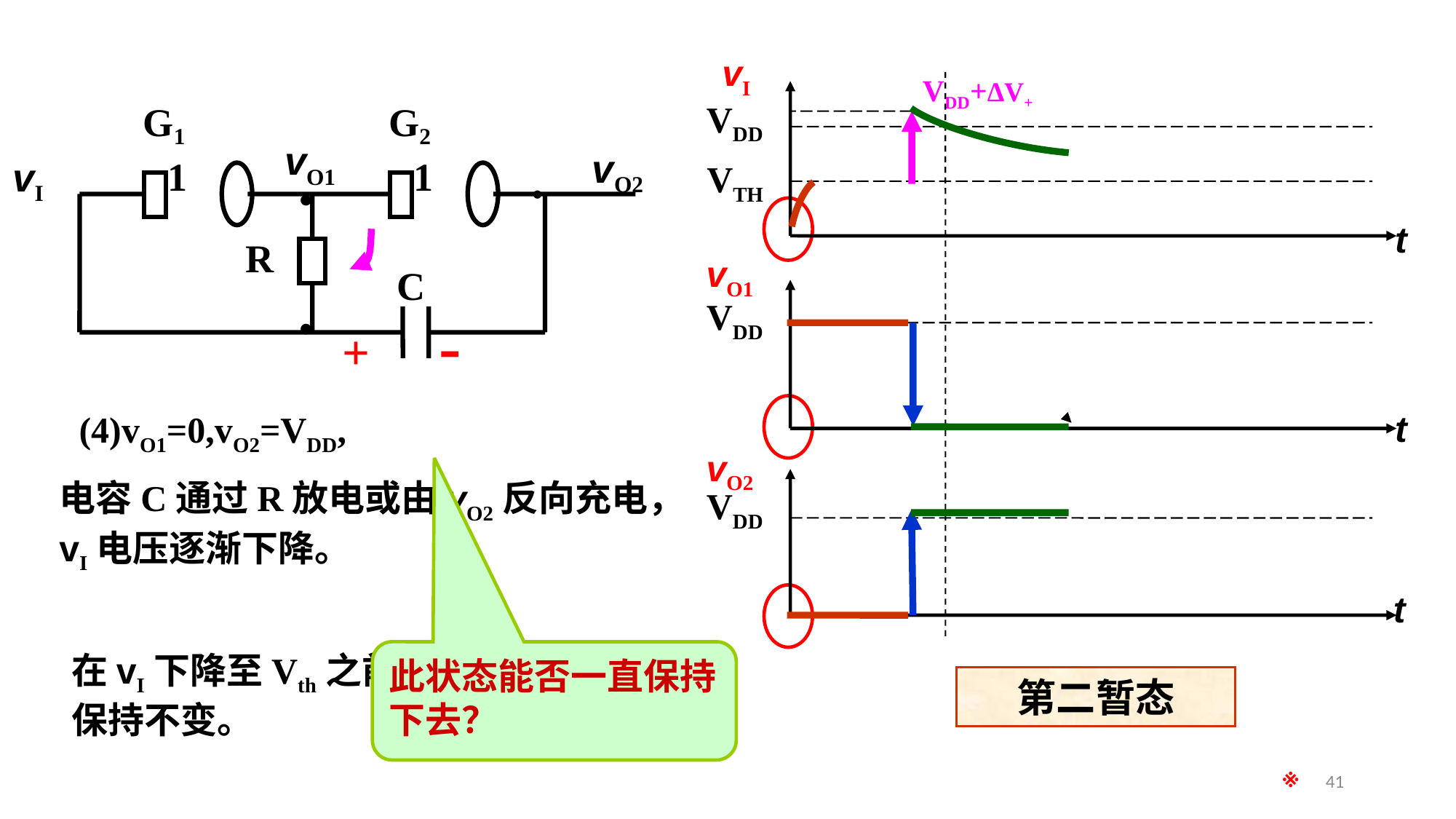

vI

VDD

VTH

t
vO1

VDD

t
vO2

VDD

t
VDD+ΔV+

G1
G2
vO1
vO2
1
1
vI

R
C
•
•

•

-
+

(4)vO1=0,vO2=VDD,

电容C通过R放电或由vO2反向充电， vI电压逐渐下降。

此状态能否一直保持下去？
在vI下降至Vth之前，vO1=0，vO2=VDD，
保持不变。
第二暂态
※
41